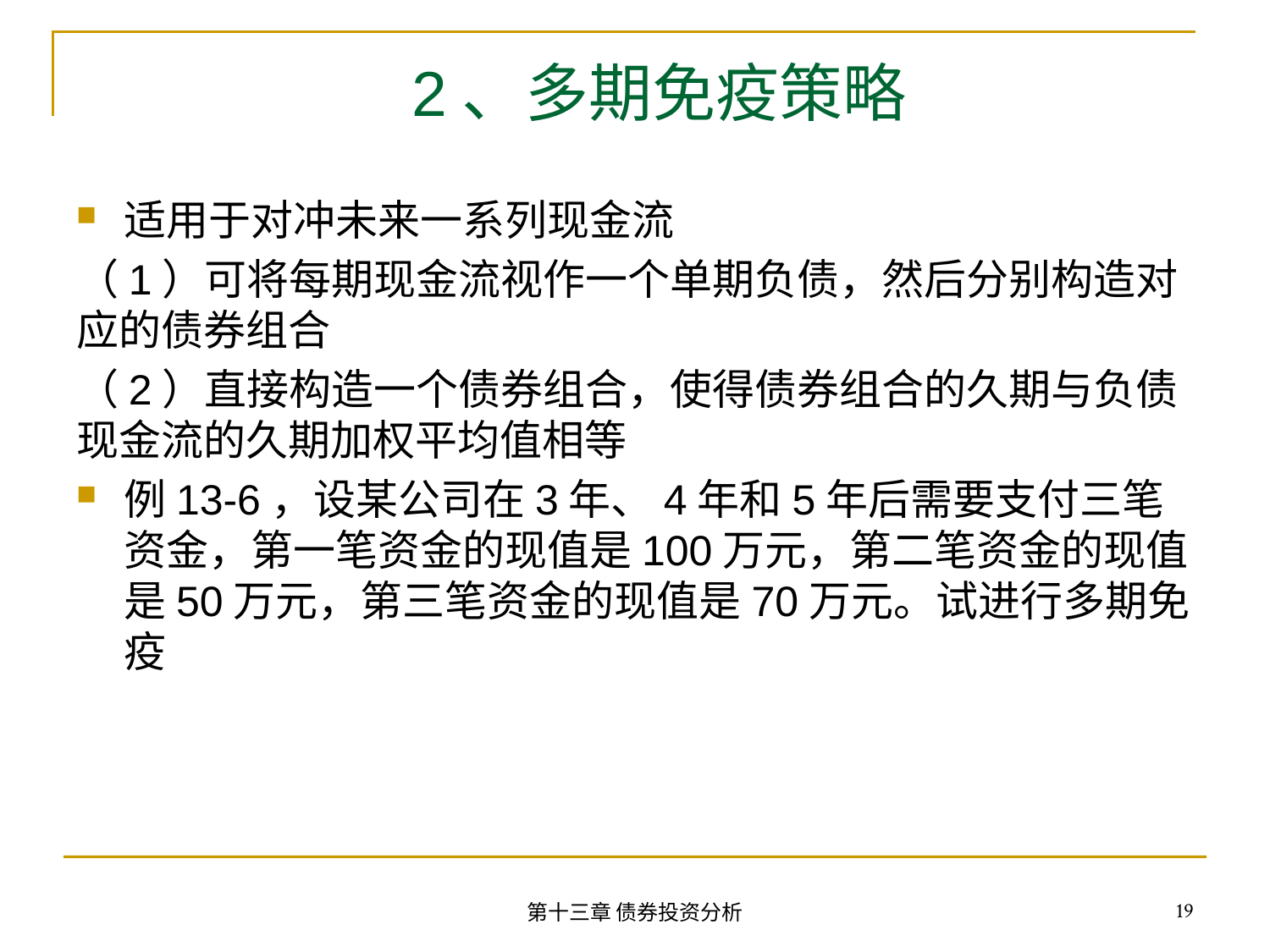

# 2、多期免疫策略

适用于对冲未来一系列现金流
（1）可将每期现金流视作一个单期负债，然后分别构造对应的债券组合
（2）直接构造一个债券组合，使得债券组合的久期与负债现金流的久期加权平均值相等
例13-6，设某公司在3年、4年和5年后需要支付三笔资金，第一笔资金的现值是100万元，第二笔资金的现值是50万元，第三笔资金的现值是70万元。试进行多期免疫

19
第十三章 债券投资分析